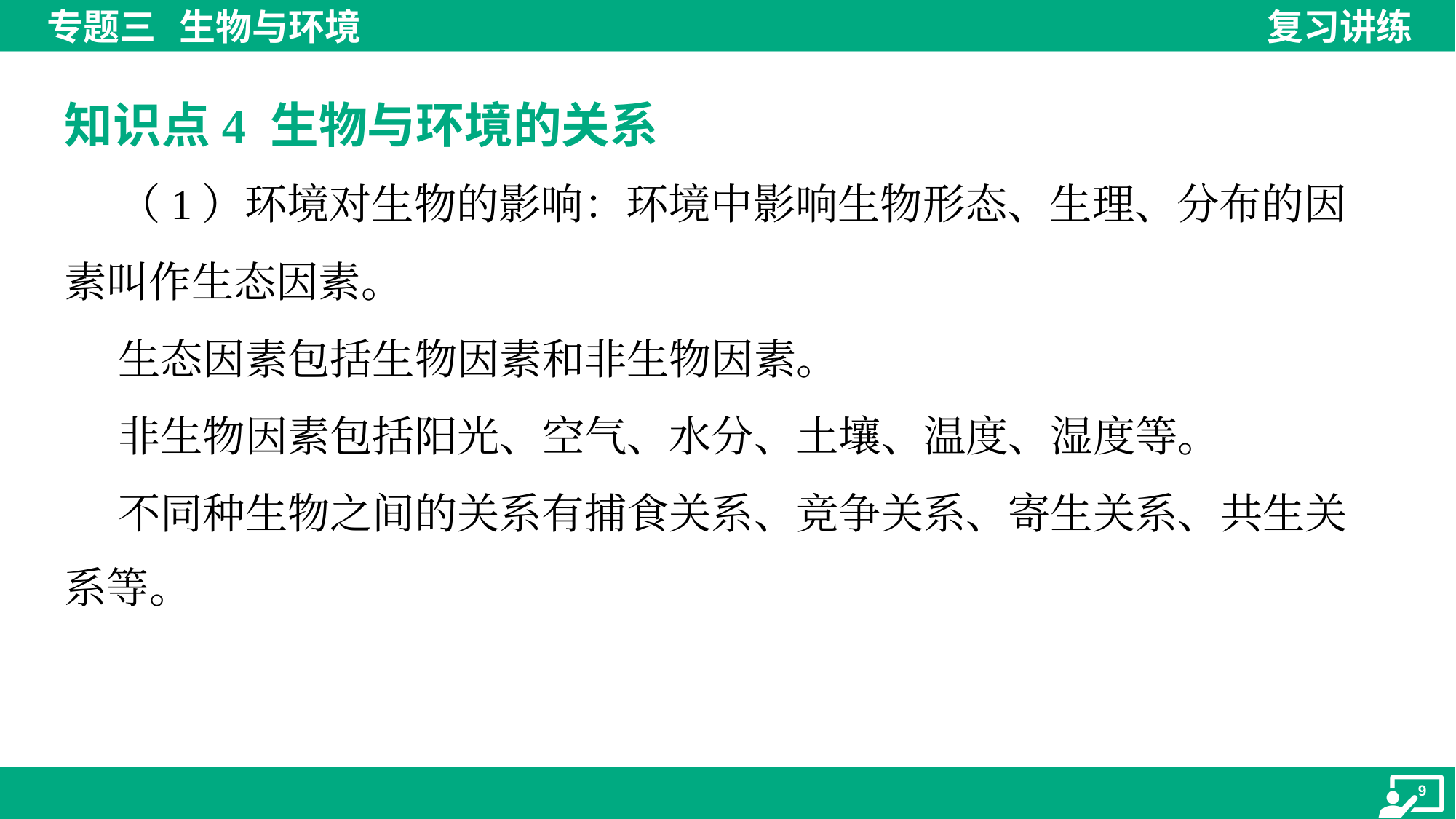

知识点4 生物与环境的关系
    （1）环境对生物的影响：环境中影响生物形态、生理、分布的因
素叫作生态因素。
    生态因素包括生物因素和非生物因素。
    非生物因素包括阳光、空气、水分、土壤、温度、湿度等。
    不同种生物之间的关系有捕食关系、竞争关系、寄生关系、共生关
系等。